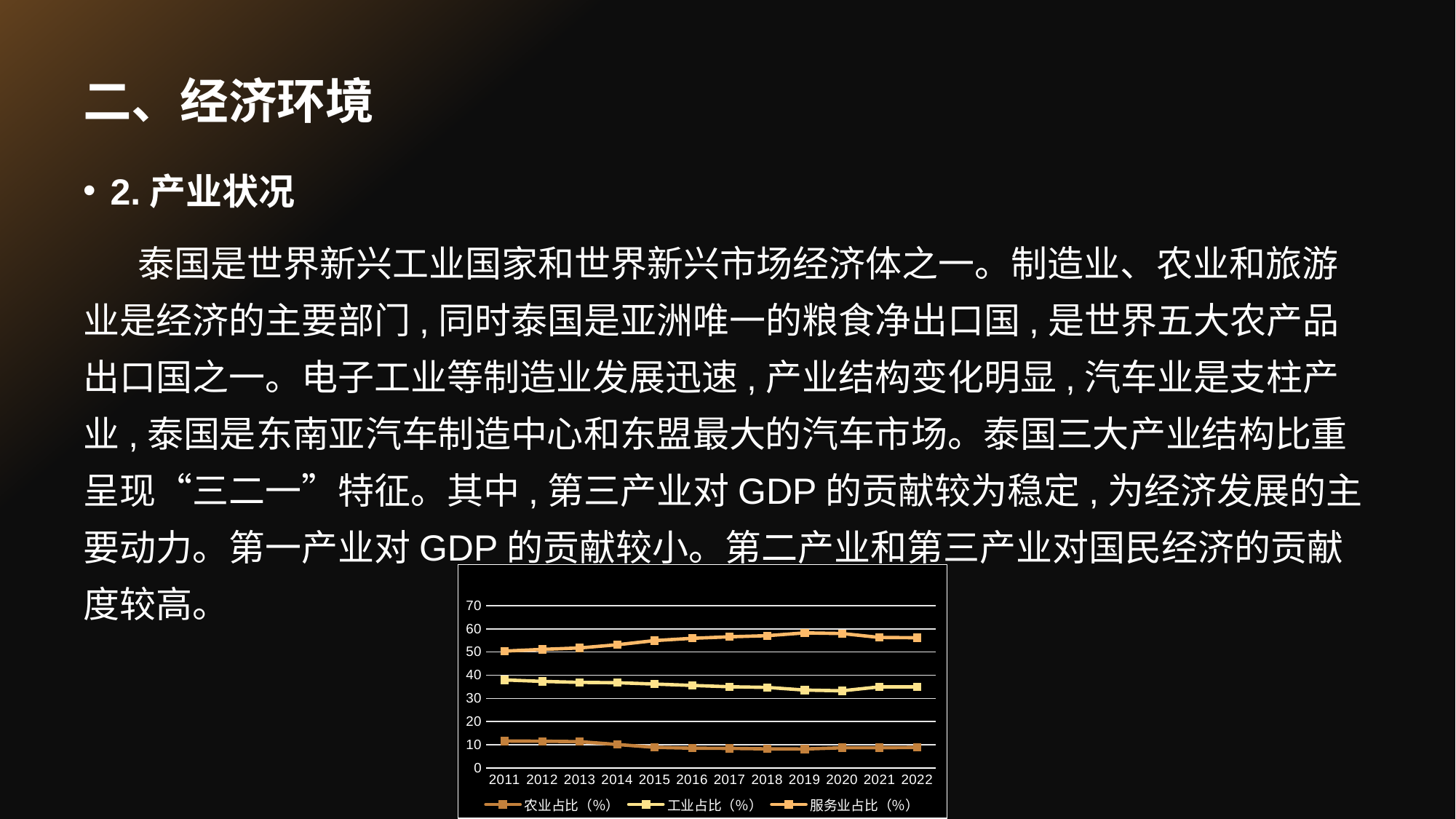

# 二、经济环境
2.产业状况
泰国是世界新兴工业国家和世界新兴市场经济体之一。制造业、农业和旅游业是经济的主要部门,同时泰国是亚洲唯一的粮食净出口国,是世界五大农产品出口国之一。电子工业等制造业发展迅速,产业结构变化明显,汽车业是支柱产业,泰国是东南亚汽车制造中心和东盟最大的汽车市场。泰国三大产业结构比重呈现“三二一”特征。其中,第三产业对GDP的贡献较为稳定,为经济发展的主要动力。第一产业对GDP的贡献较小。第二产业和第三产业对国民经济的贡献度较高。

### Chart

| Category | 农业占比（％） | 工业占比（％） | 服务业占比（％） |
|---|---|---|---|
| 2011 | 11.59 | 37.98 | 50.43 |
| 2012 | 11.5 | 37.34 | 51.15 |
| 2013 | 11.32 | 36.9 | 51.78 |
| 2014 | 10.09 | 36.76 | 53.15 |
| 2015 | 8.87 | 36.18 | 54.95 |
| 2016 | 8.48 | 35.59 | 55.94 |
| 2017 | 8.41 | 35.02 | 56.57 |
| 2018 | 8.2 | 34.74 | 57.06 |
| 2019 | 8.13 | 33.59 | 58.28 |
| 2020 | 8.7 | 33.29 | 58.01 |
| 2021 | 8.71 | 34.99 | 56.3 |
| 2022 | 8.82 | 34.99 | 56.18 |